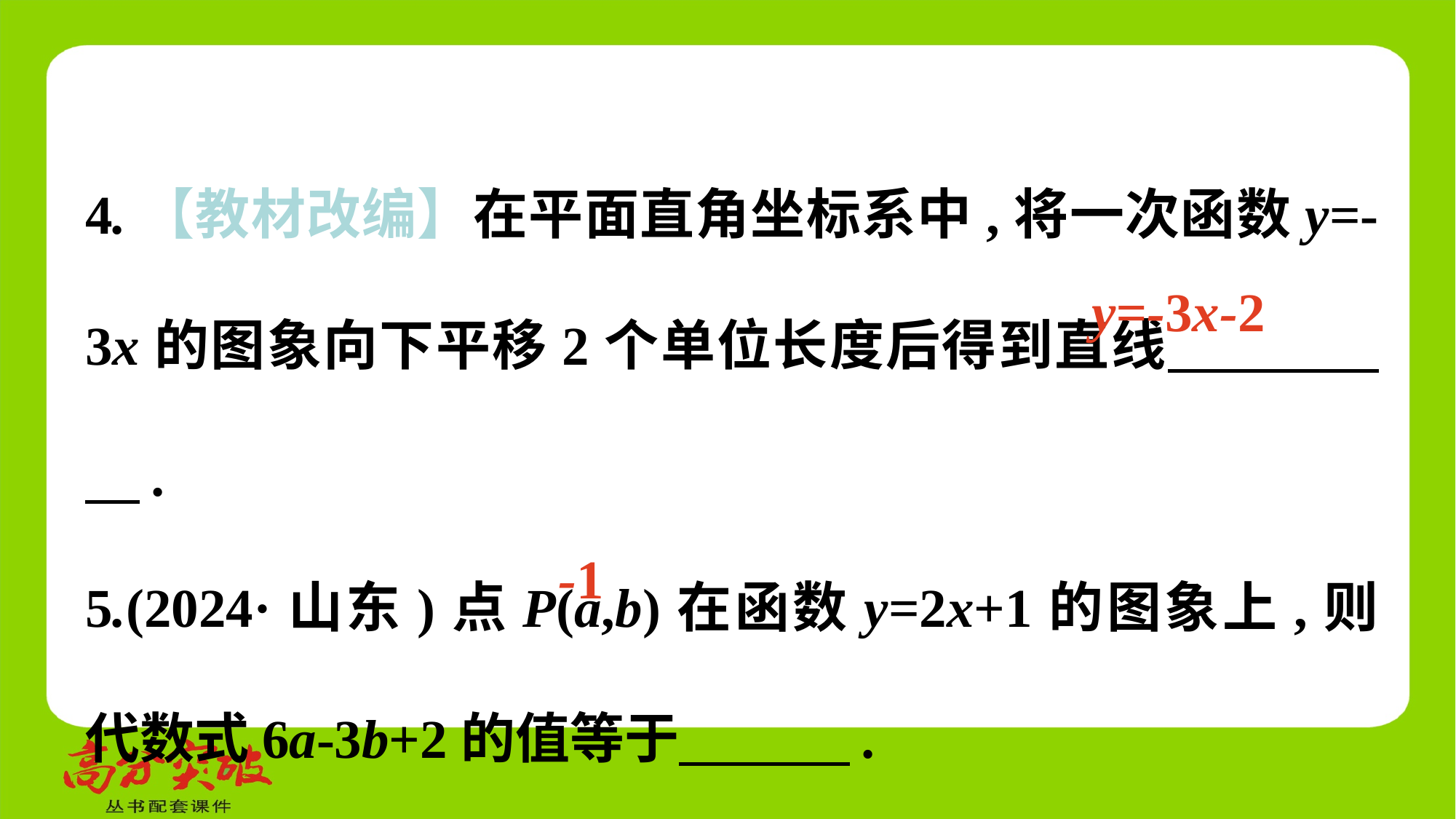

4.【教材改编】在平面直角坐标系中,将一次函数y=-3x的图象向下平移2个单位长度后得到直线　            　.
5.(2024·山东)点P(a,b)在函数y=2x+1的图象上,则代数式6a-3b+2的值等于　     　.
y=-3x-2
-1